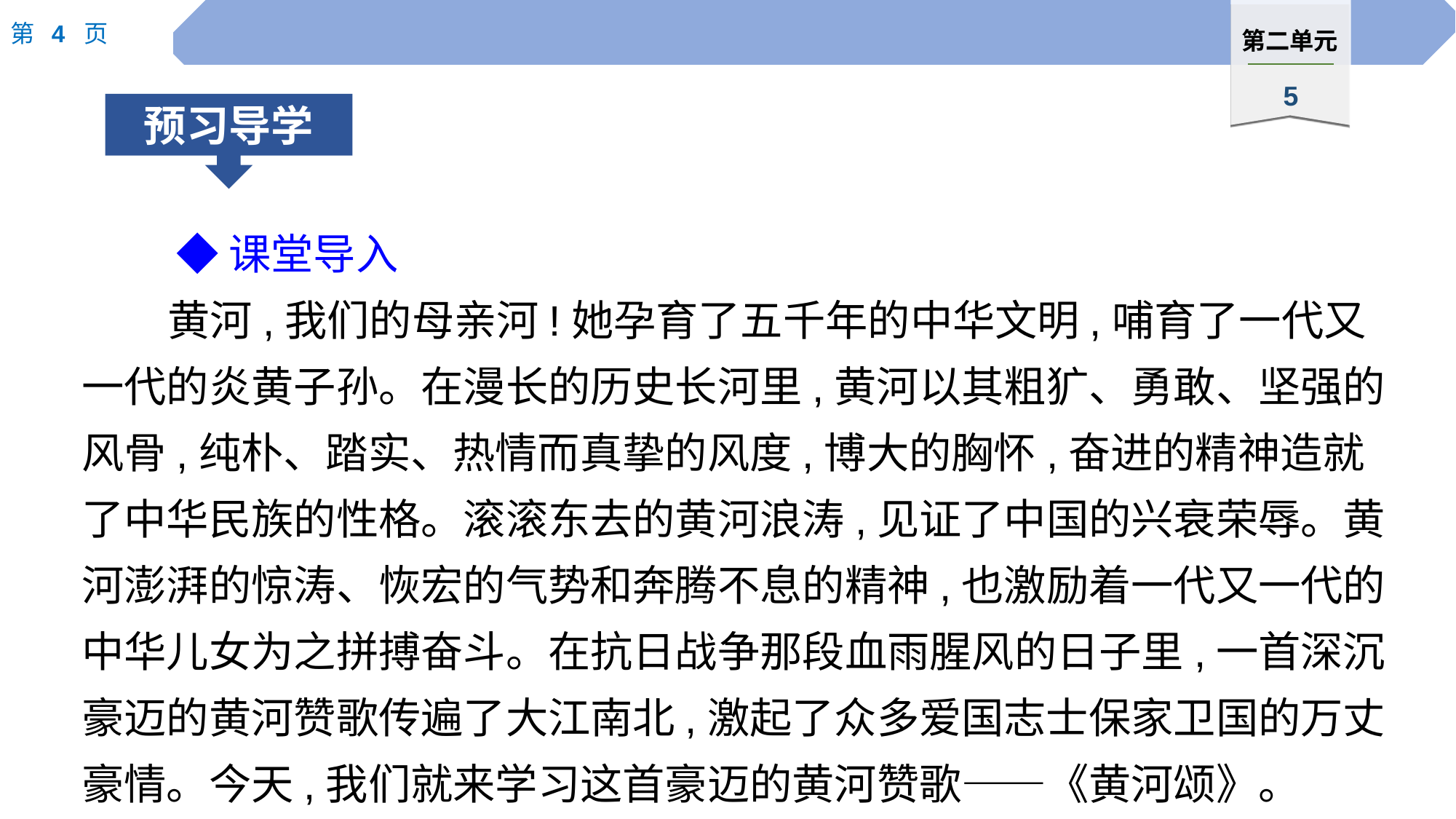

◆课堂导入

黄河,我们的母亲河!她孕育了五千年的中华文明,哺育了一代又一代的炎黄子孙。在漫长的历史长河里,黄河以其粗犷、勇敢、坚强的风骨,纯朴、踏实、热情而真挚的风度,博大的胸怀,奋进的精神造就了中华民族的性格。滚滚东去的黄河浪涛,见证了中国的兴衰荣辱。黄河澎湃的惊涛、恢宏的气势和奔腾不息的精神,也激励着一代又一代的中华儿女为之拼搏奋斗。在抗日战争那段血雨腥风的日子里,一首深沉豪迈的黄河赞歌传遍了大江南北,激起了众多爱国志士保家卫国的万丈豪情。今天,我们就来学习这首豪迈的黄河赞歌——《黄河颂》。